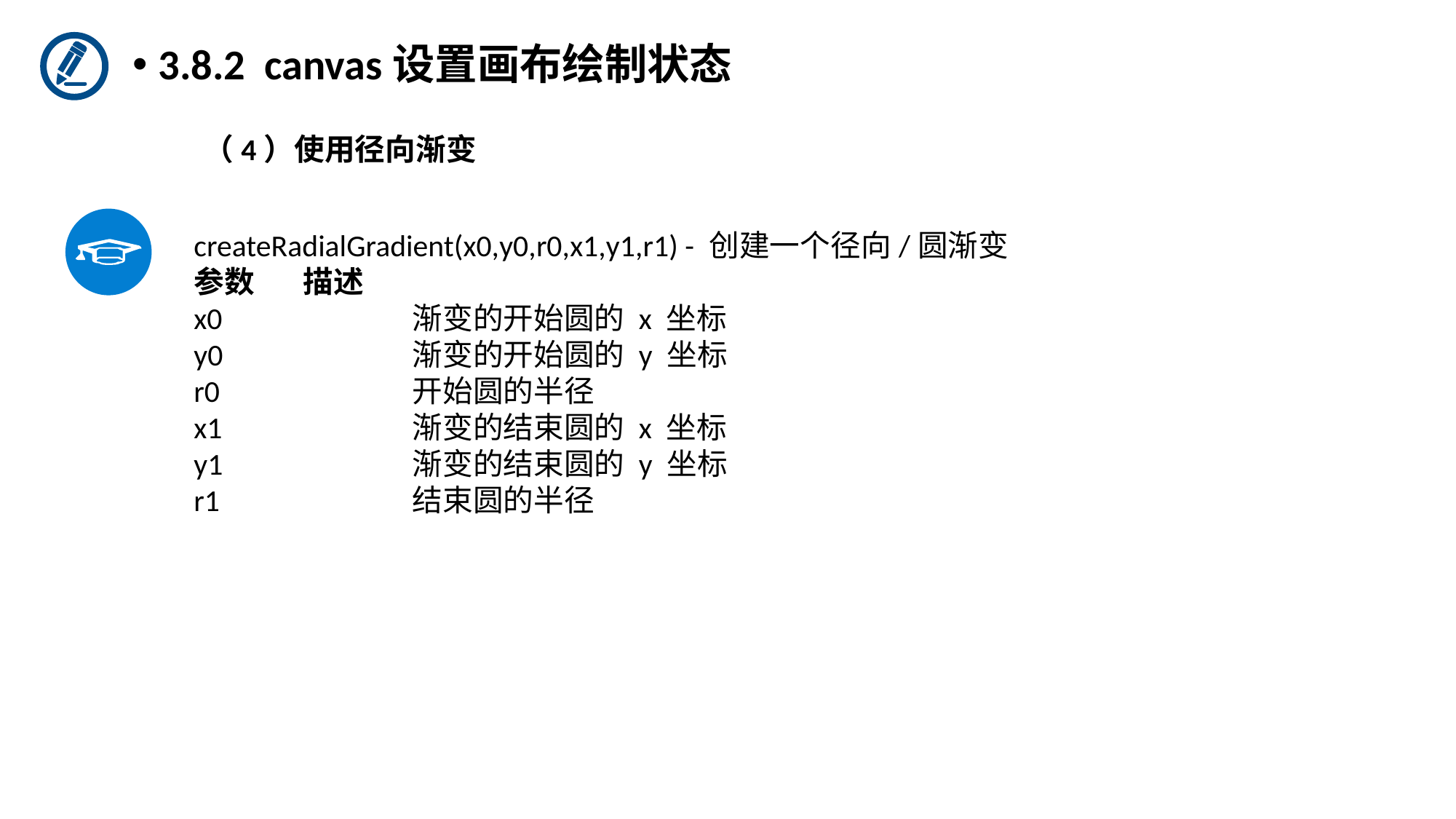

3.8.2  canvas设置画布绘制状态
（4）使用径向渐变

createRadialGradient(x0,y0,r0,x1,y1,r1) - 创建一个径向/圆渐变
参数	描述
x0		渐变的开始圆的 x 坐标
y0		渐变的开始圆的 y 坐标
r0		开始圆的半径
x1		渐变的结束圆的 x 坐标
y1		渐变的结束圆的 y 坐标
r1		结束圆的半径